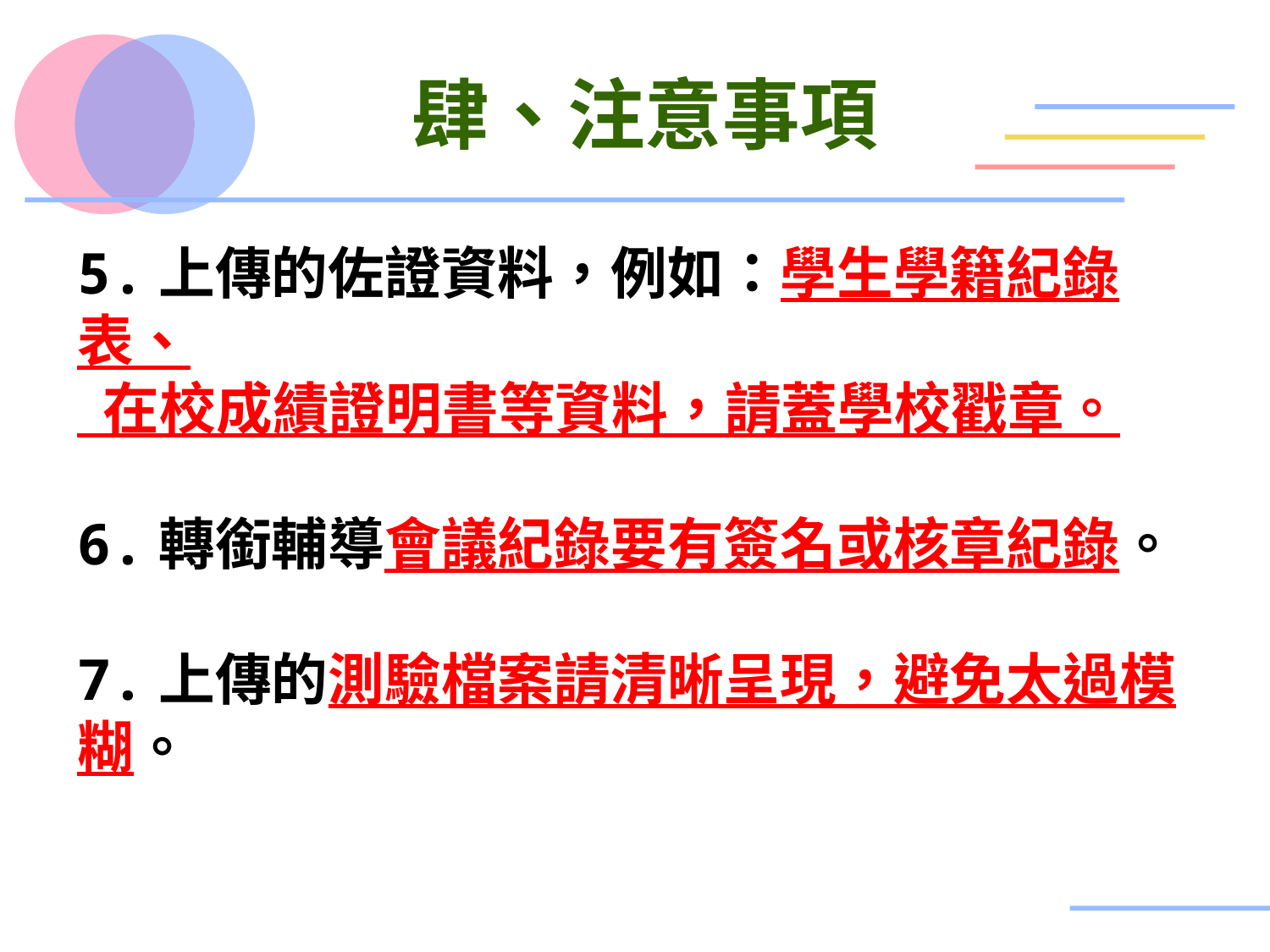

肆、注意事項

5.上傳的佐證資料，例如：學生學籍紀錄表、
  在校成績證明書等資料，請蓋學校戳章。

6.轉銜輔導會議紀錄要有簽名或核章紀錄。

7.上傳的測驗檔案請清晰呈現，避免太過模糊。